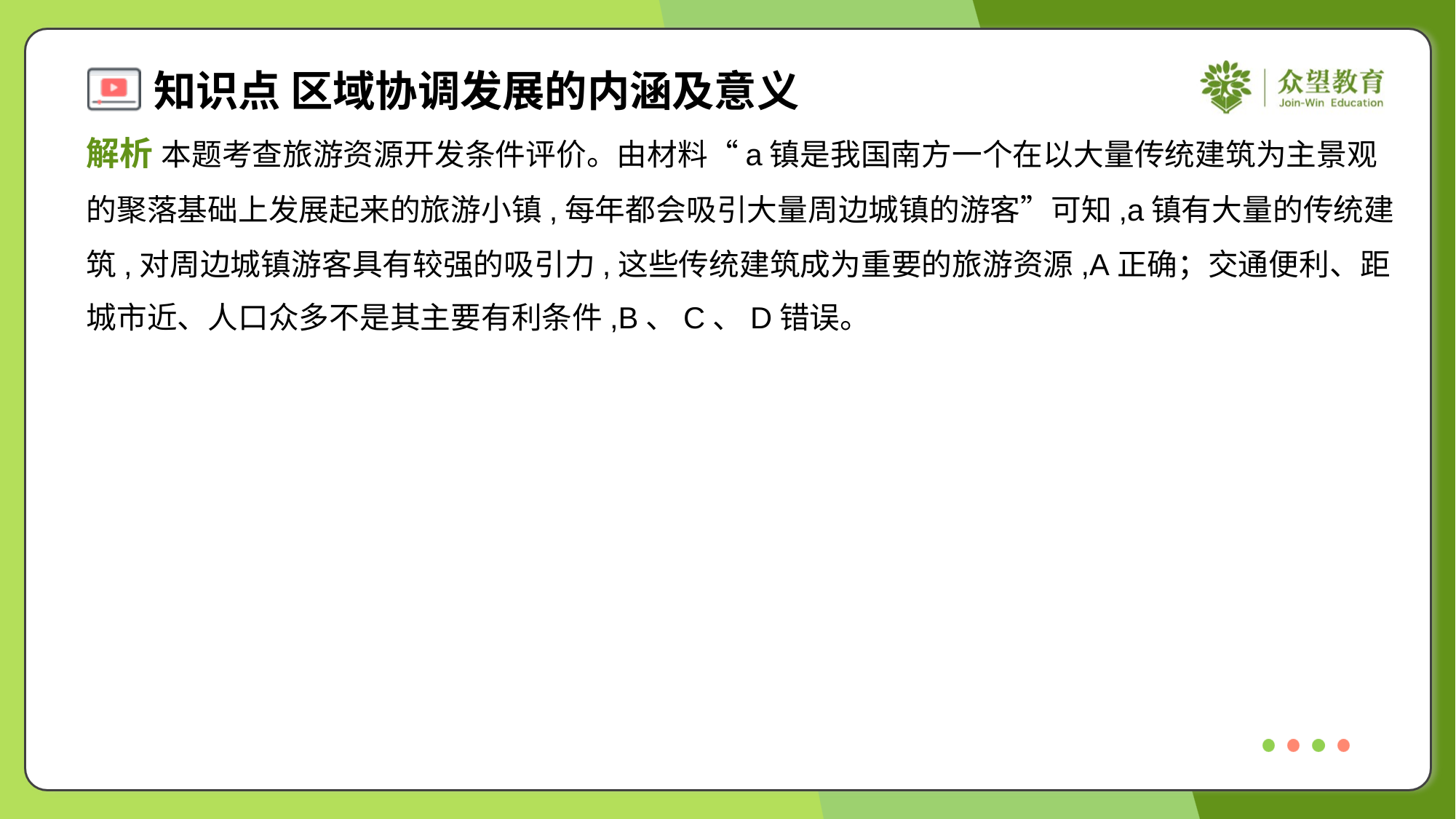

解析 本题考查旅游资源开发条件评价。由材料“a镇是我国南方一个在以大量传统建筑为主景观
的聚落基础上发展起来的旅游小镇,每年都会吸引大量周边城镇的游客”可知,a镇有大量的传统建
筑,对周边城镇游客具有较强的吸引力,这些传统建筑成为重要的旅游资源,A正确；交通便利、距
城市近、人口众多不是其主要有利条件,B、C、D错误。